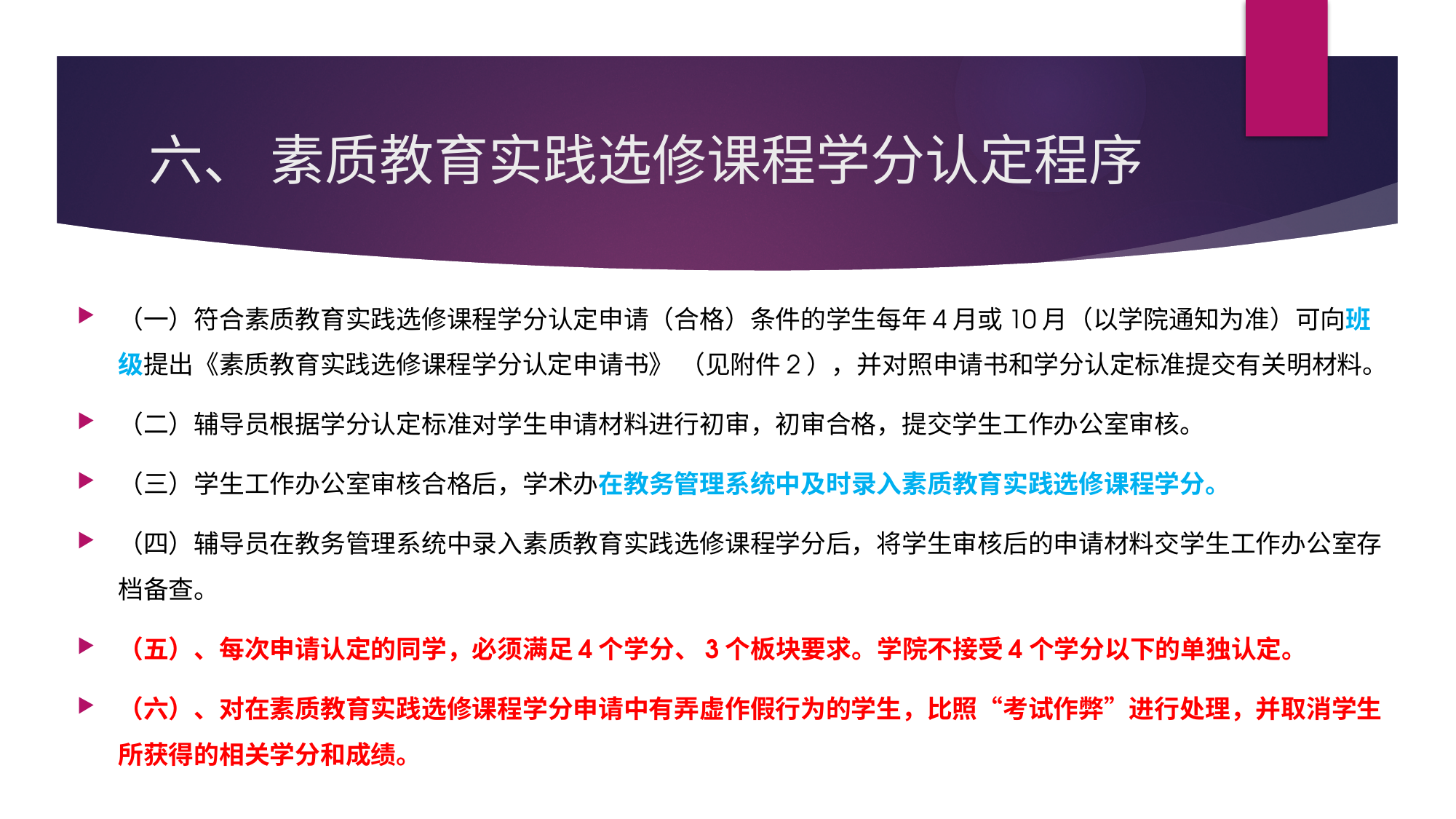

# 六、 素质教育实践选修课程学分认定程序
（一）符合素质教育实践选修课程学分认定申请（合格）条件的学生每年4月或10月（以学院通知为准）可向班级提出《素质教育实践选修课程学分认定申请书》 （见附件2），并对照申请书和学分认定标准提交有关明材料。
（二）辅导员根据学分认定标准对学生申请材料进行初审，初审合格，提交学生工作办公室审核。
（三）学生工作办公室审核合格后，学术办在教务管理系统中及时录入素质教育实践选修课程学分。
（四）辅导员在教务管理系统中录入素质教育实践选修课程学分后，将学生审核后的申请材料交学生工作办公室存档备查。
（五）、每次申请认定的同学，必须满足4个学分、3个板块要求。学院不接受4个学分以下的单独认定。
（六）、对在素质教育实践选修课程学分申请中有弄虚作假行为的学生，比照“考试作弊”进行处理，并取消学生所获得的相关学分和成绩。